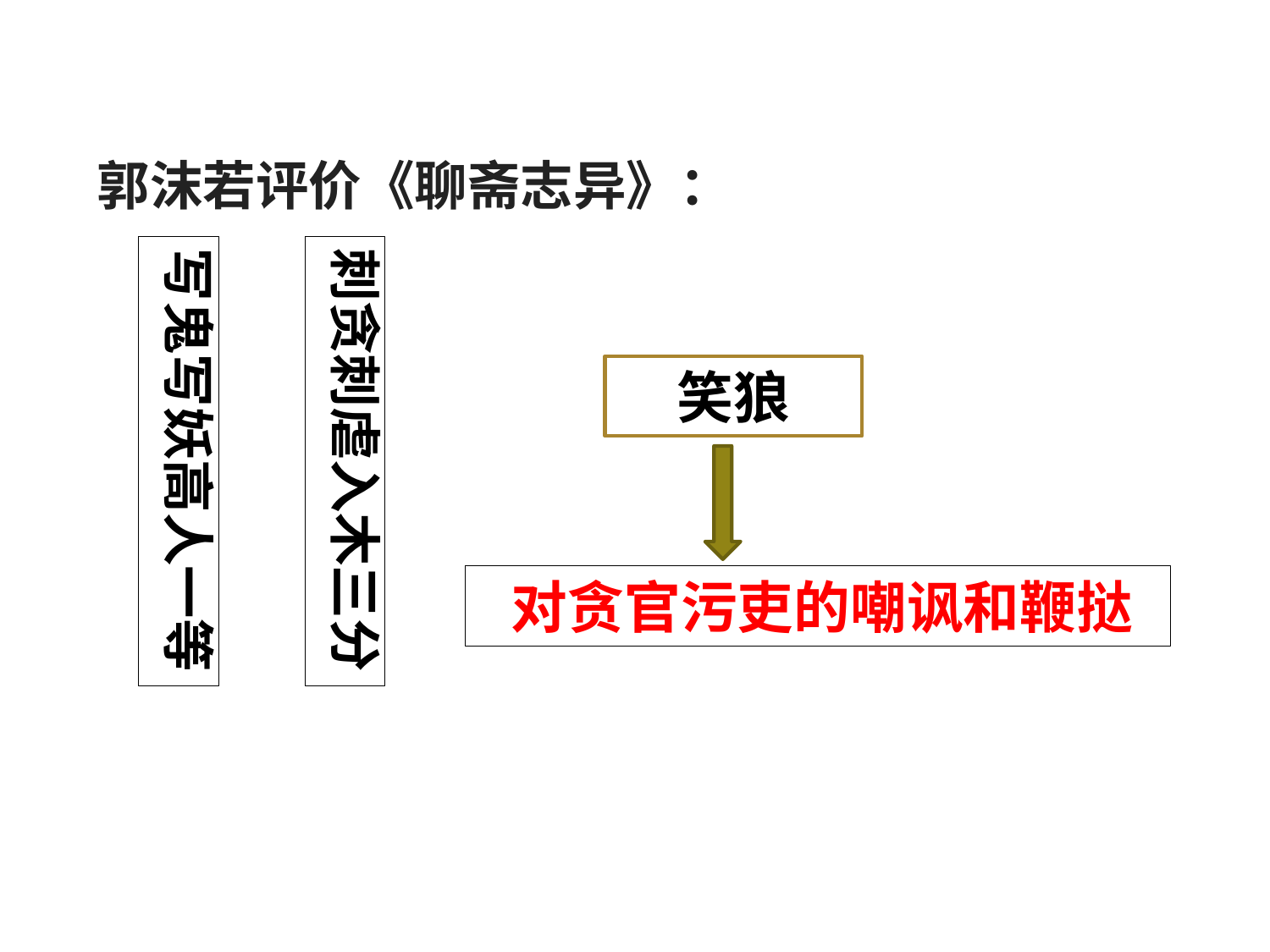

郭沫若评价《聊斋志异》：
写鬼写妖高人一等
刺贪刺虐入木三分
笑狼

对贪官污吏的嘲讽和鞭挞